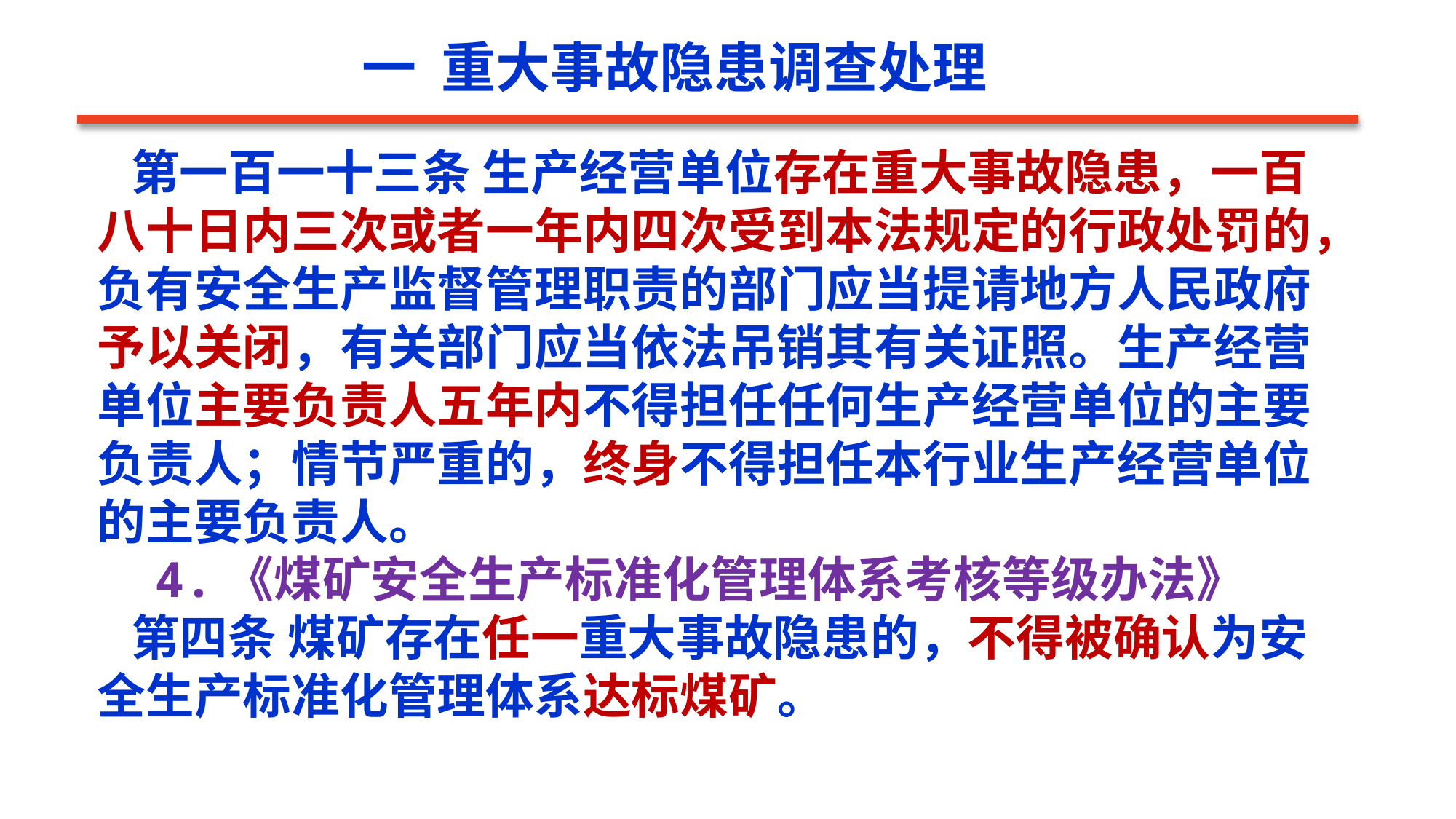

一  重大事故隐患调查处理
  第一百一十三条 生产经营单位存在重大事故隐患，一百八十日内三次或者一年内四次受到本法规定的行政处罚的，负有安全生产监督管理职责的部门应当提请地方人民政府予以关闭，有关部门应当依法吊销其有关证照。生产经营单位主要负责人五年内不得担任任何生产经营单位的主要负责人；情节严重的，终身不得担任本行业生产经营单位的主要负责人。
  4.《煤矿安全生产标准化管理体系考核等级办法》
  第四条 煤矿存在任一重大事故隐患的，不得被确认为安全生产标准化管理体系达标煤矿。